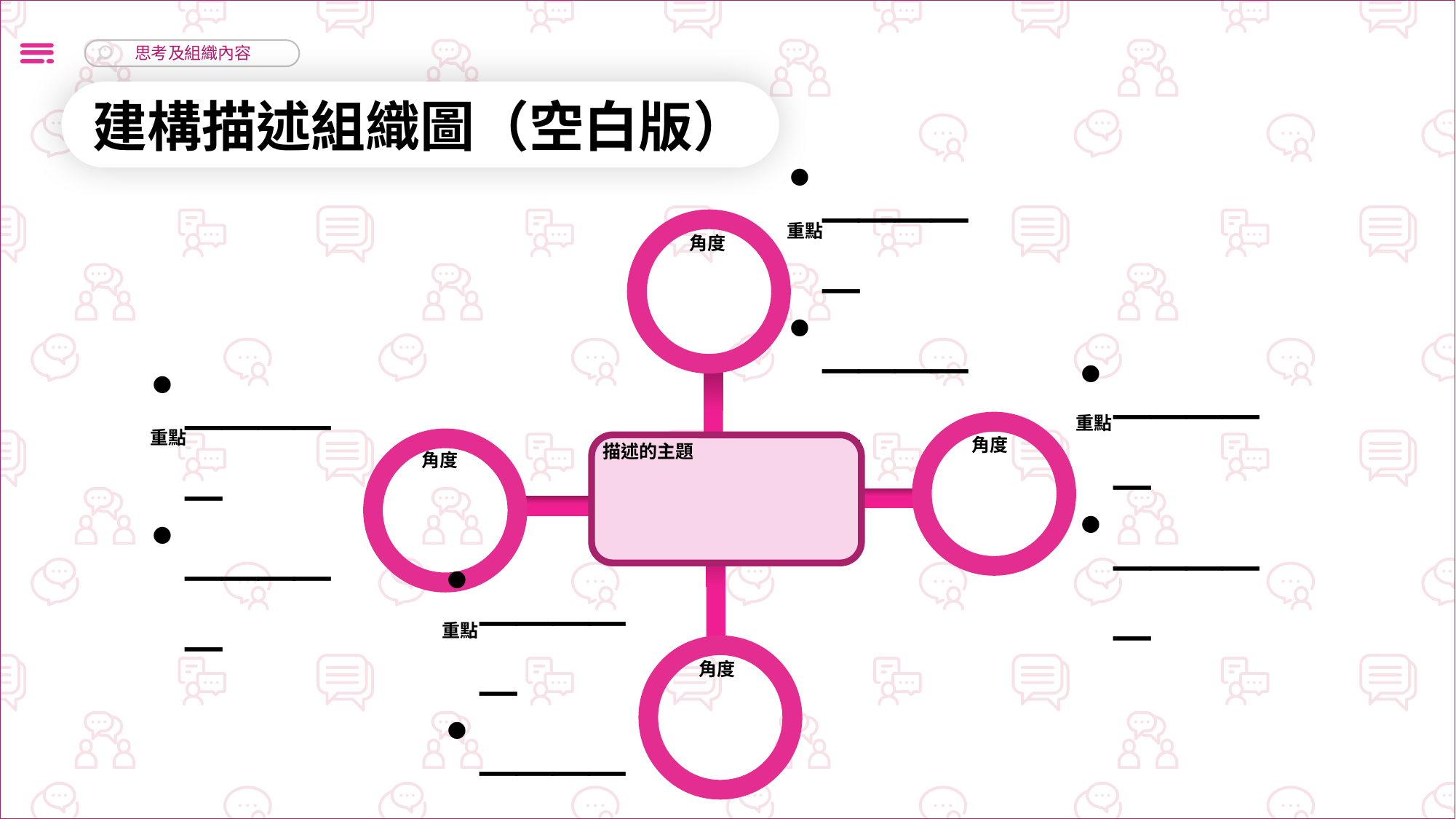

建構描述組織圖（空白版）

重點
_____
_____
角度

重點
_____
_____
重點
_____
_____
角度

描述的主題
角度

重點
_____
_____
角度